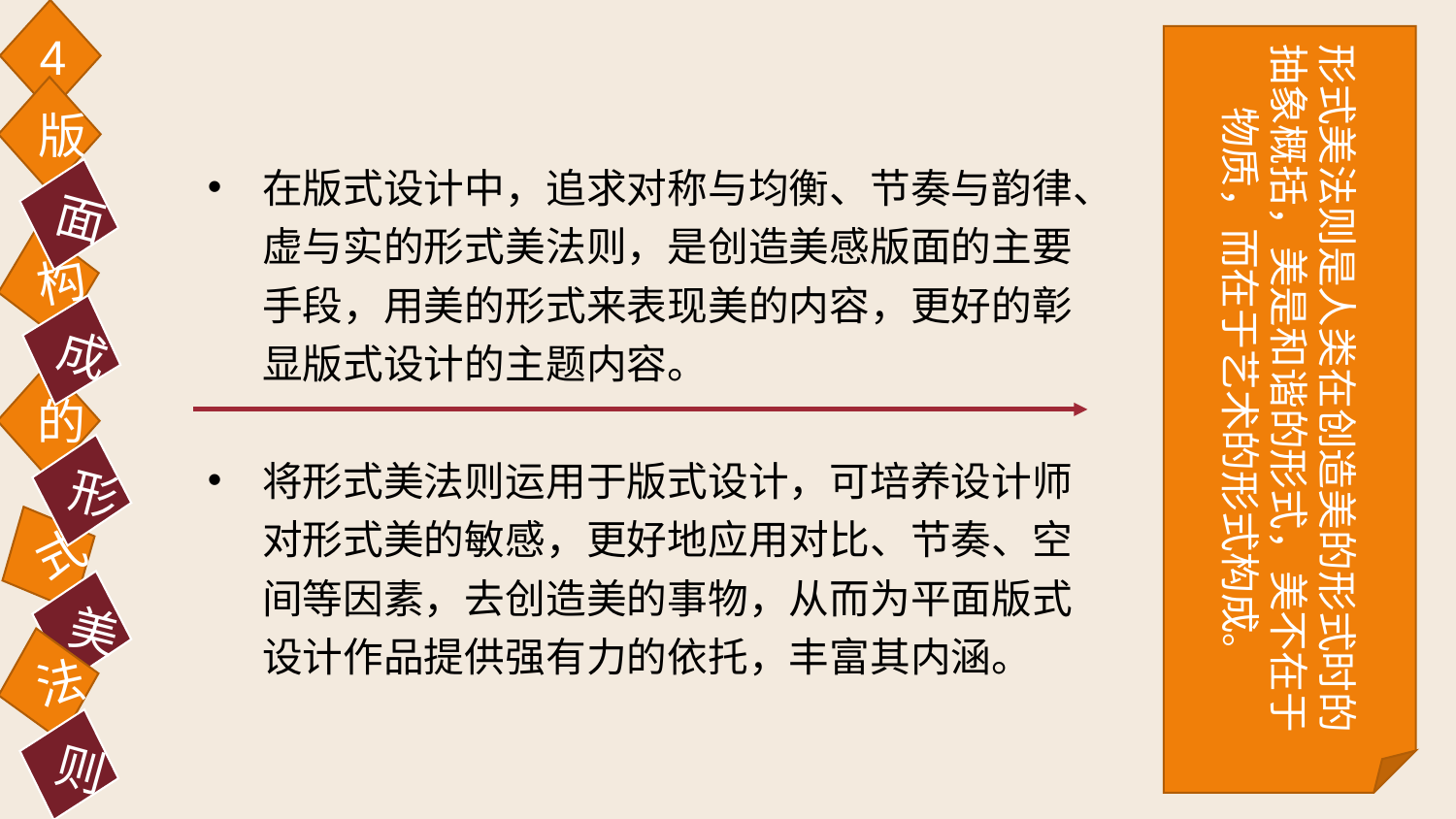

4
形式美法则是人类在创造美的形式时的抽象概括，美是和谐的形式，美不在于物质，而在于艺术的形式构成。
版
在版式设计中，追求对称与均衡、节奏与韵律、虚与实的形式美法则，是创造美感版面的主要手段，用美的形式来表现美的内容，更好的彰显版式设计的主题内容。

将形式美法则运用于版式设计，可培养设计师对形式美的敏感，更好地应用对比、节奏、空间等因素，去创造美的事物，从而为平面版式设计作品提供强有力的依托，丰富其内涵。
面
构
成
的
形
式
美
法
则